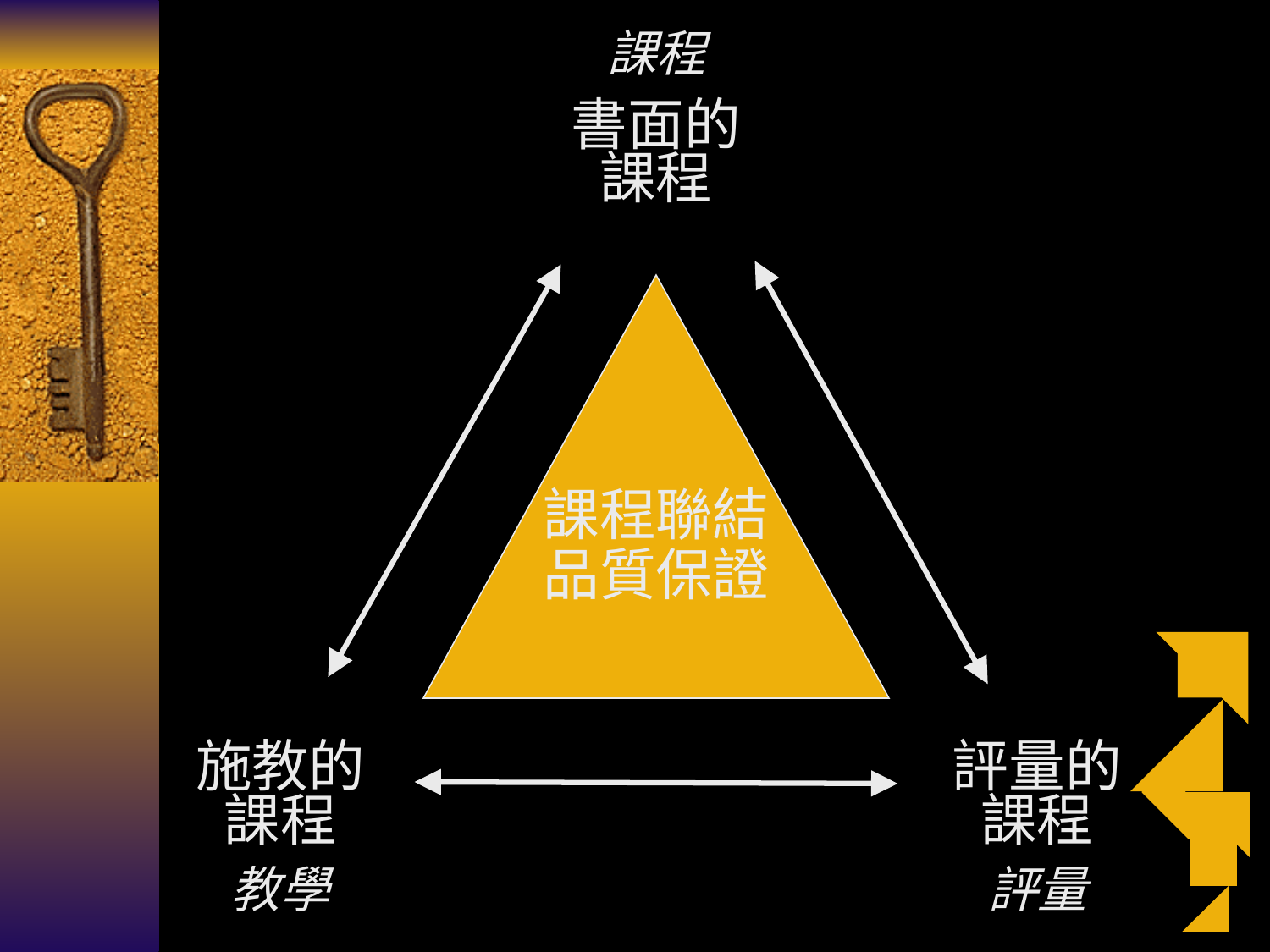

課程
書面的課程

課程聯結
品質保證

施教的課程
評量的課程
教學
評量